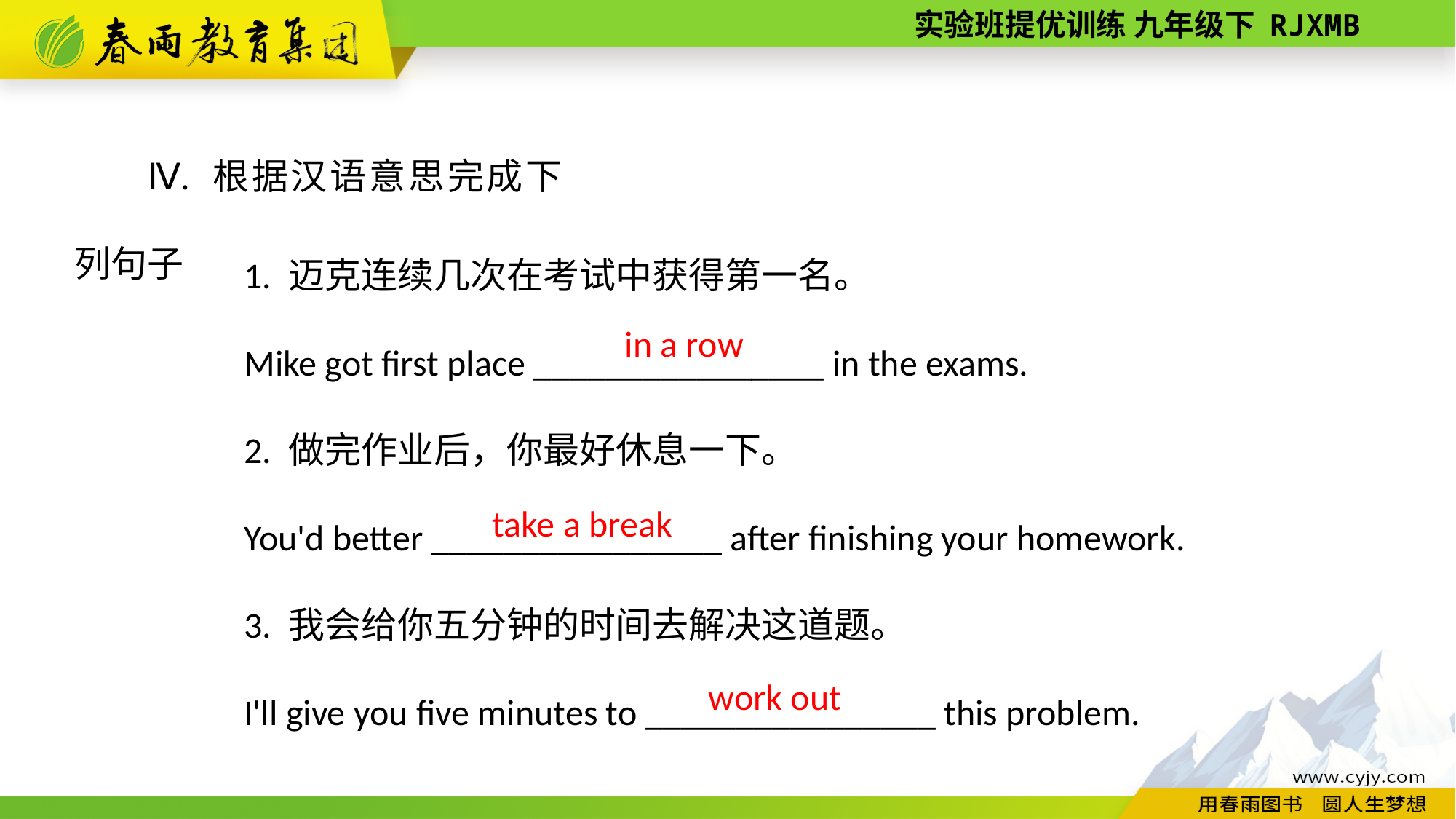

Ⅳ. 根据汉语意思完成下列句子
1. 迈克连续几次在考试中获得第一名。
Mike got first place ________________ in the exams.
2. 做完作业后，你最好休息一下。
You'd better ________________ after finishing your homework.
3. 我会给你五分钟的时间去解决这道题。
I'll give you five minutes to ________________ this problem.
in a row
take a break
work out